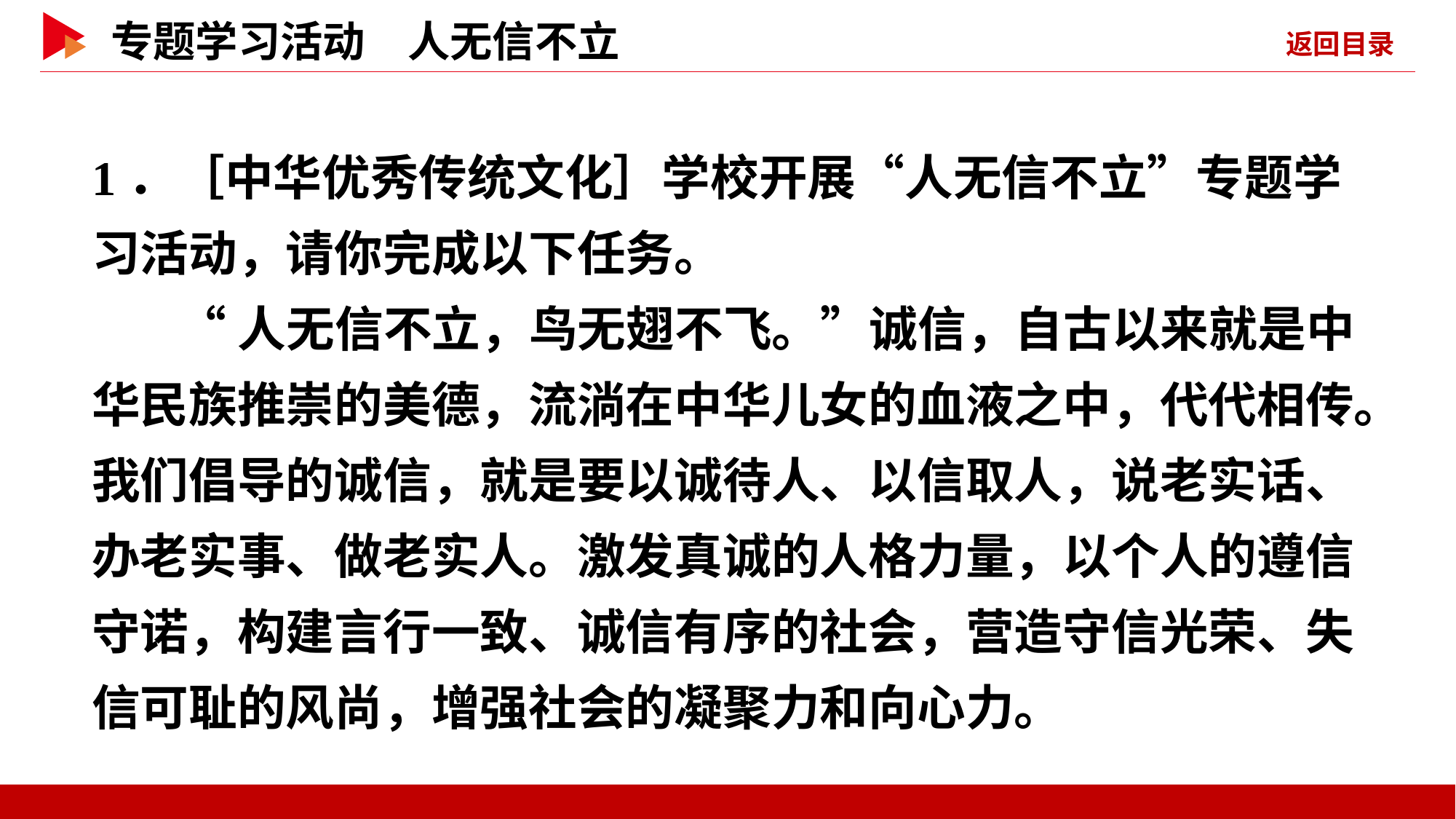

1．［中华优秀传统文化］学校开展“人无信不立”专题学习活动，请你完成以下任务。
“人无信不立，鸟无翅不飞。”诚信，自古以来就是中华民族推崇的美德，流淌在中华儿女的血液之中，代代相传。我们倡导的诚信，就是要以诚待人、以信取人，说老实话、办老实事、做老实人。激发真诚的人格力量，以个人的遵信守诺，构建言行一致、诚信有序的社会，营造守信光荣、失信可耻的风尚，增强社会的凝聚力和向心力。